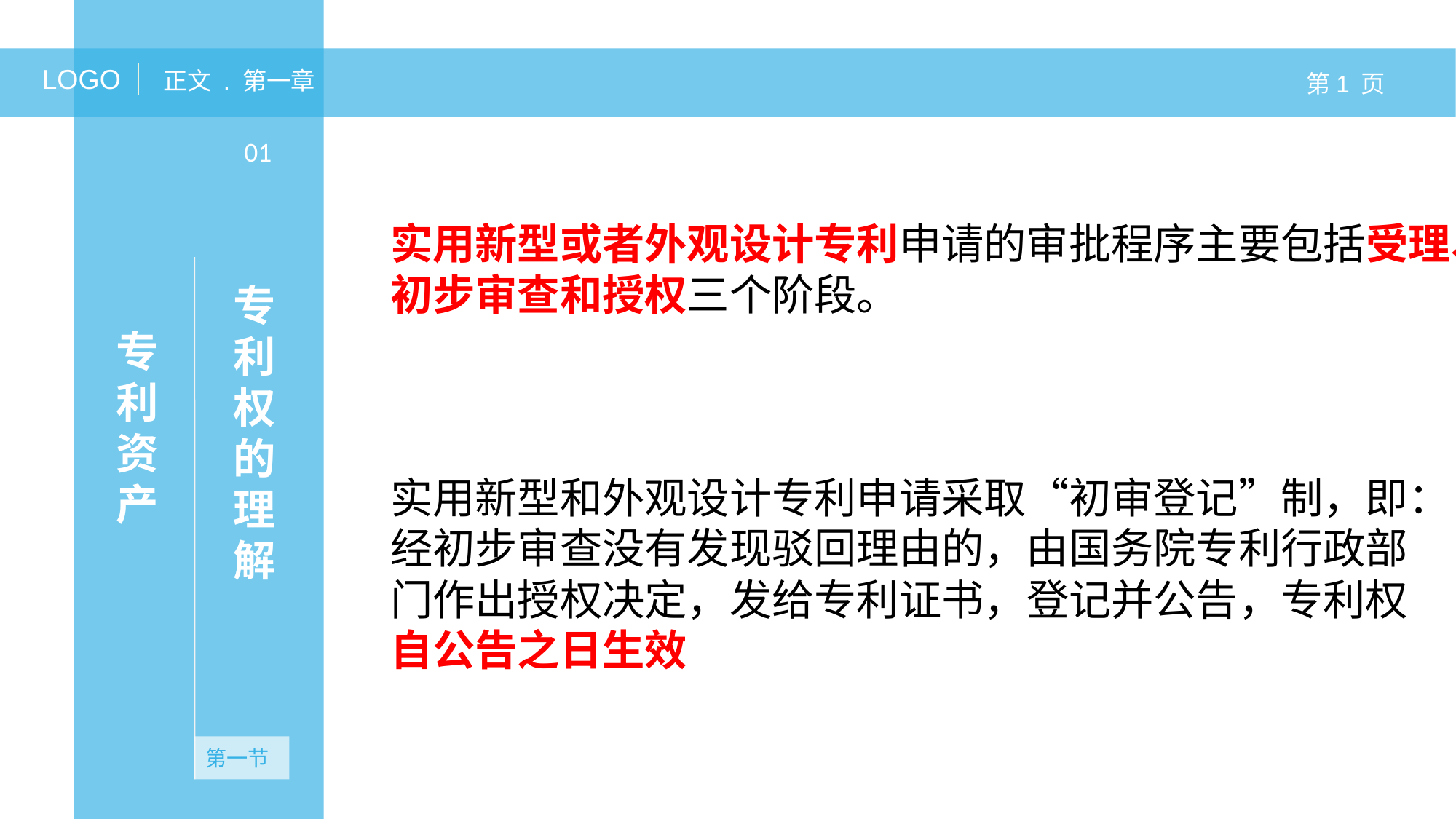

LOGO
正文 . 第一章

第1 页
专利资产
01
实用新型或者外观设计专利申请的审批程序主要包括受理、初步审查和授权三个阶段。

专利权的理解
实用新型和外观设计专利申请采取“初审登记”制，即：经初步审查没有发现驳回理由的，由国务院专利行政部门作出授权决定，发给专利证书，登记并公告，专利权自公告之日生效
无资产
第一节